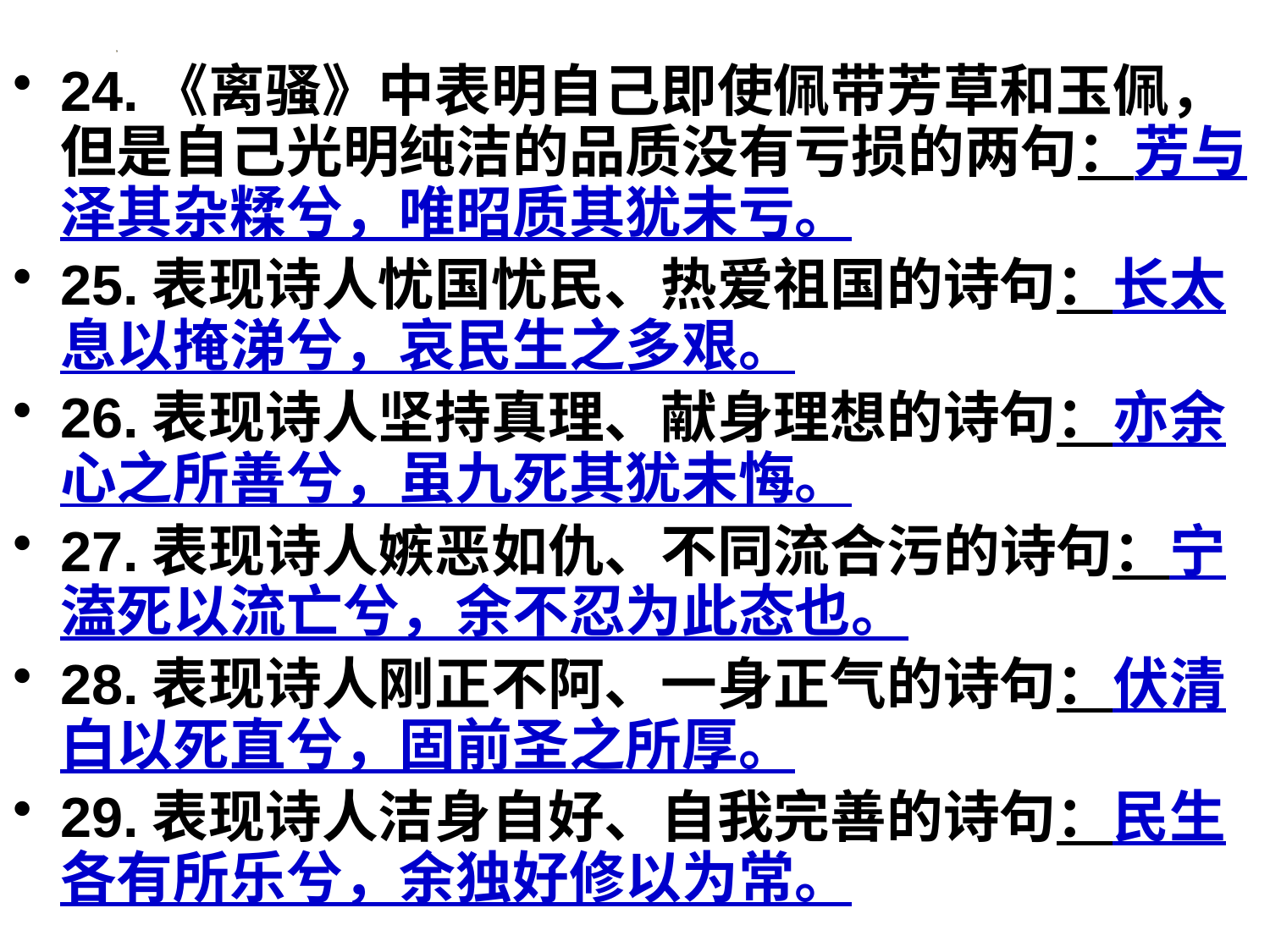

#
24.《离骚》中表明自己即使佩带芳草和玉佩，但是自己光明纯洁的品质没有亏损的两句：芳与泽其杂糅兮，唯昭质其犹未亏。
25.表现诗人忧国忧民、热爱祖国的诗句：长太息以掩涕兮，哀民生之多艰。
26.表现诗人坚持真理、献身理想的诗句：亦余心之所善兮，虽九死其犹未悔。
27.表现诗人嫉恶如仇、不同流合污的诗句：宁溘死以流亡兮，余不忍为此态也。
28.表现诗人刚正不阿、一身正气的诗句：伏清白以死直兮，固前圣之所厚。
29.表现诗人洁身自好、自我完善的诗句：民生各有所乐兮，余独好修以为常。